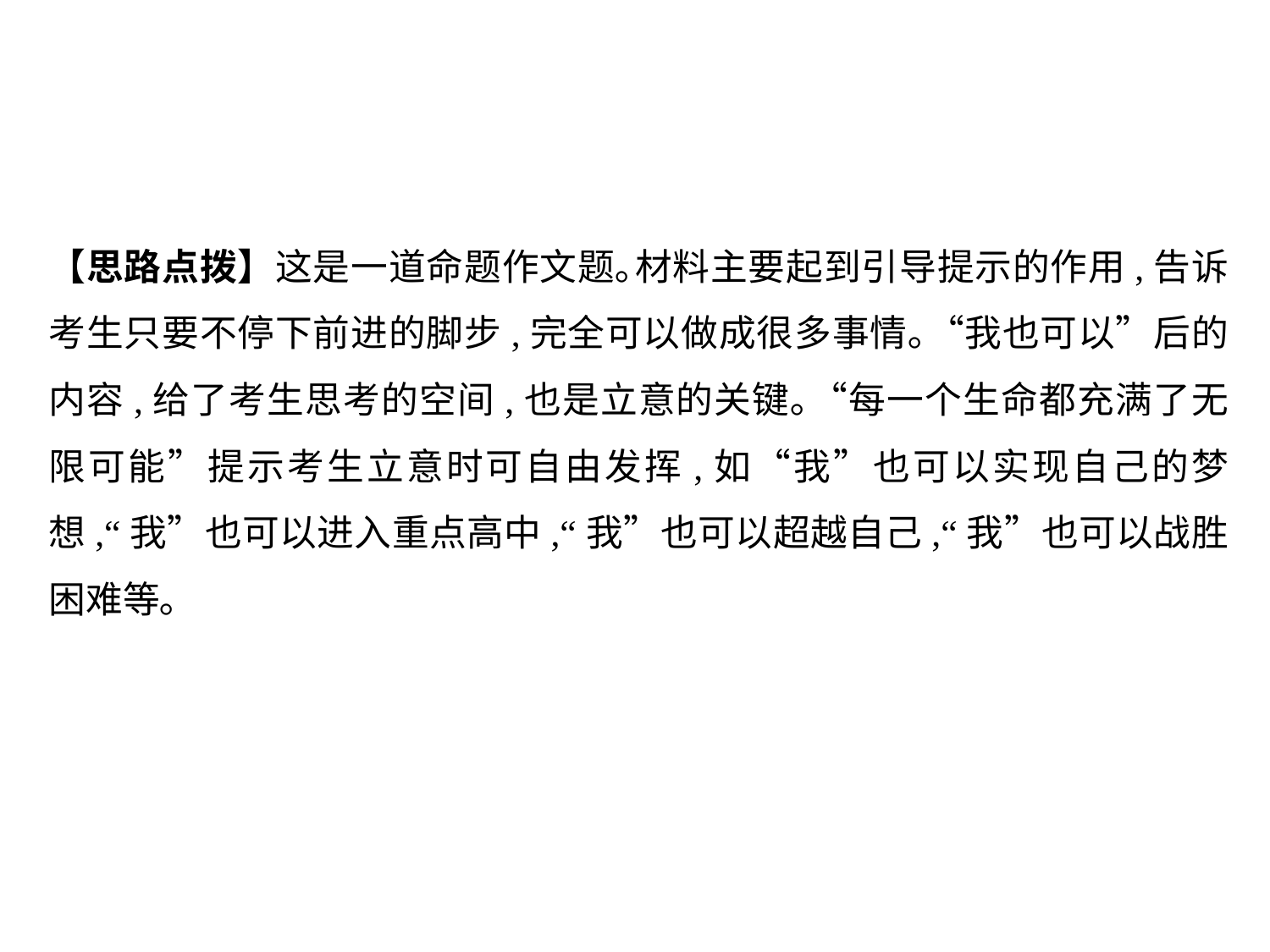

【思路点拨】这是一道命题作文题｡材料主要起到引导提示的作用,告诉考生只要不停下前进的脚步,完全可以做成很多事情｡“我也可以”后的内容,给了考生思考的空间,也是立意的关键｡“每一个生命都充满了无限可能”提示考生立意时可自由发挥,如“我”也可以实现自己的梦想,“我”也可以进入重点高中,“我”也可以超越自己,“我”也可以战胜困难等｡